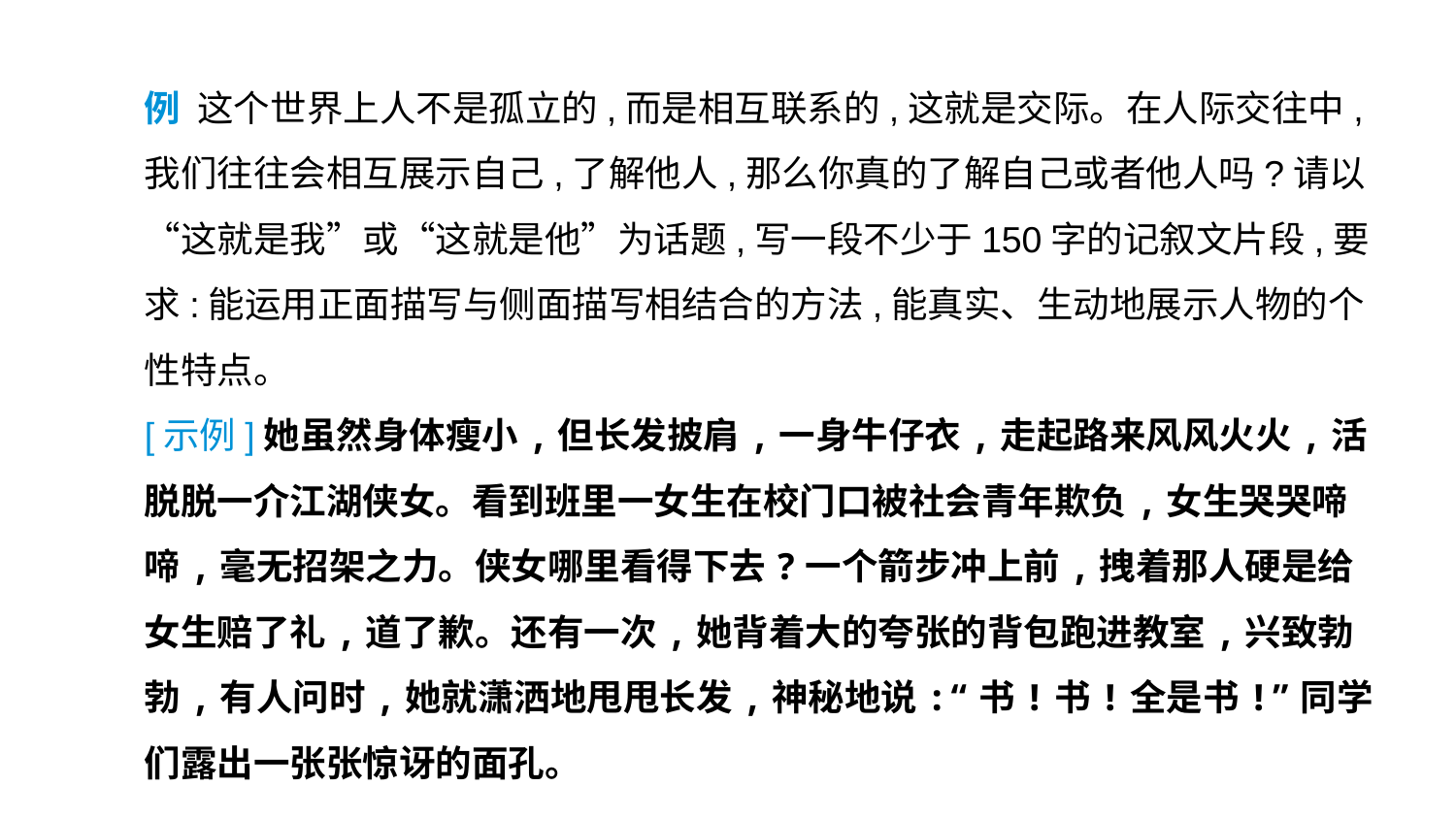

例  这个世界上人不是孤立的,而是相互联系的,这就是交际。在人际交往中,我们往往会相互展示自己,了解他人,那么你真的了解自己或者他人吗?请以“这就是我”或“这就是他”为话题,写一段不少于150字的记叙文片段,要求:能运用正面描写与侧面描写相结合的方法,能真实、生动地展示人物的个性特点。
[示例]她虽然身体瘦小,但长发披肩,一身牛仔衣,走起路来风风火火,活脱脱一介江湖侠女。看到班里一女生在校门口被社会青年欺负,女生哭哭啼啼,毫无招架之力。侠女哪里看得下去?一个箭步冲上前,拽着那人硬是给女生赔了礼,道了歉。还有一次,她背着大的夸张的背包跑进教室,兴致勃勃,有人问时,她就潇洒地甩甩长发,神秘地说:“书!书!全是书!”同学们露出一张张惊讶的面孔。